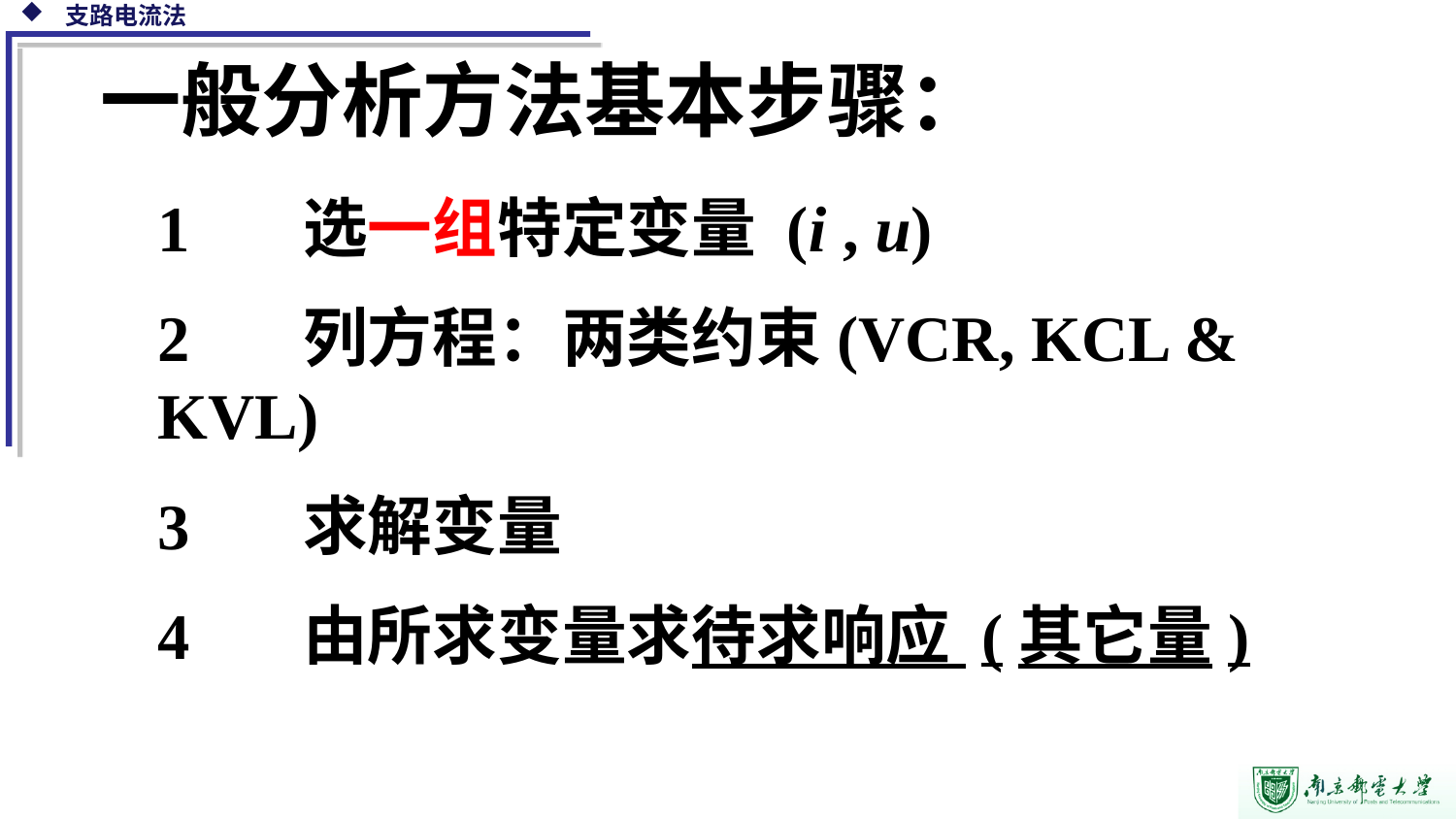

一般分析方法基本步骤：
1	选一组特定变量 (i , u)
2	列方程：两类约束(VCR, KCL & KVL)
3	求解变量
4	由所求变量求待求响应 (其它量)